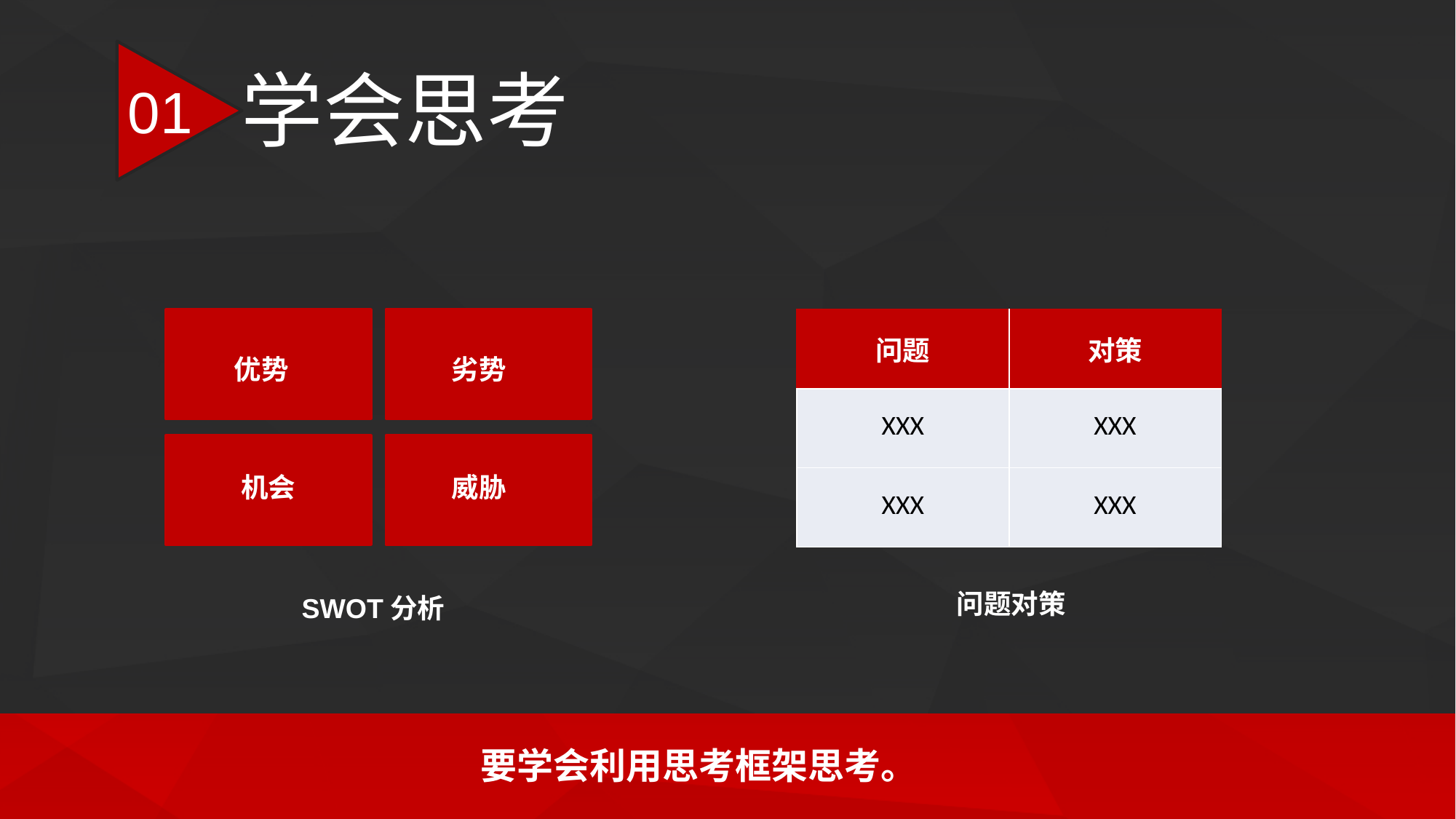

学会思考
01
| 问题 | 对策 |
| --- | --- |
| XXX | XXX |
| XXX | XXX |

优势
劣势

机会
威胁
问题对策
SWOT分析
要学会利用思考框架思考。